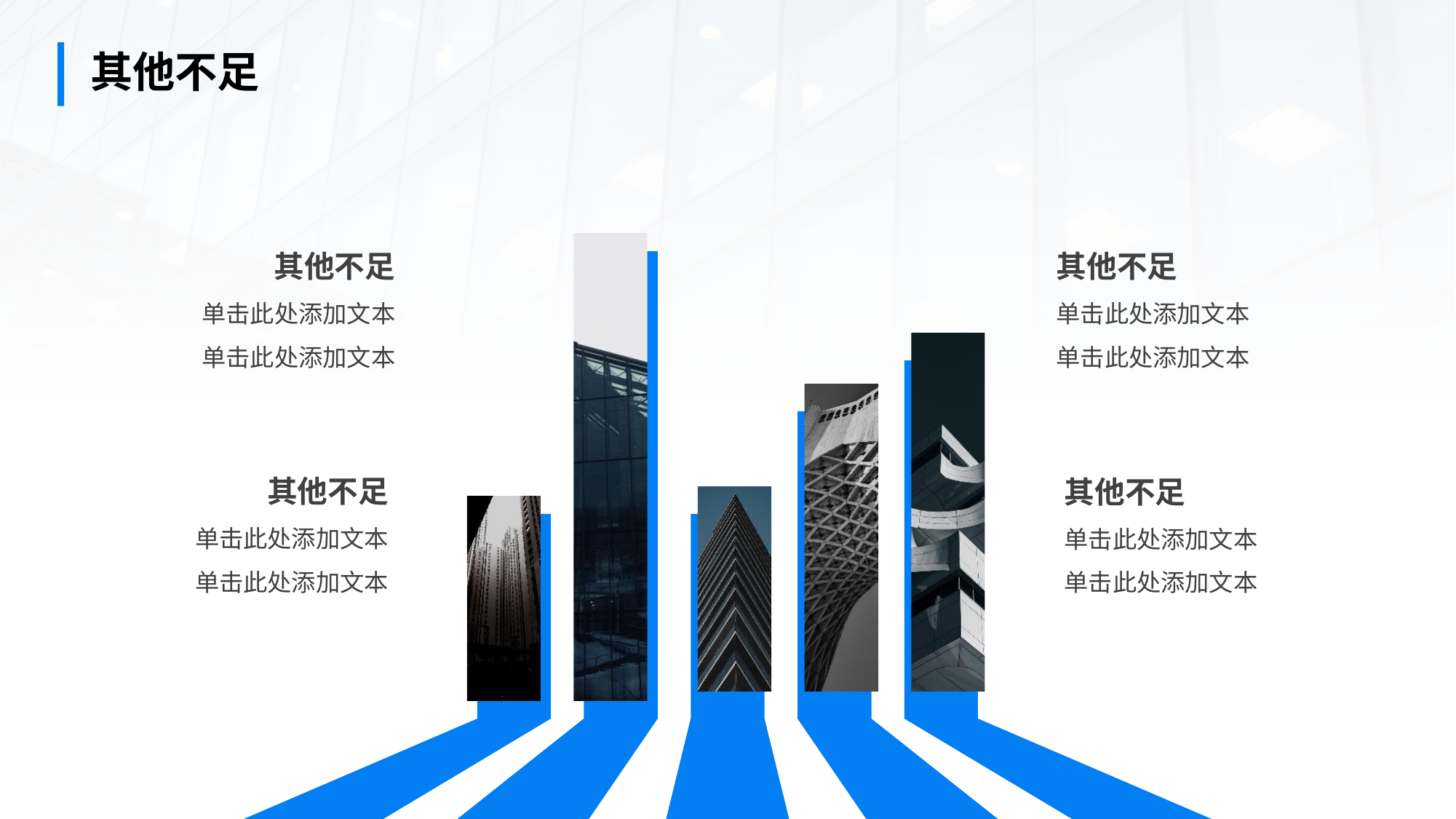

其他不足
其他不足
单击此处添加文本
单击此处添加文本
其他不足
单击此处添加文本
单击此处添加文本

其他不足
单击此处添加文本
单击此处添加文本
其他不足
单击此处添加文本
单击此处添加文本